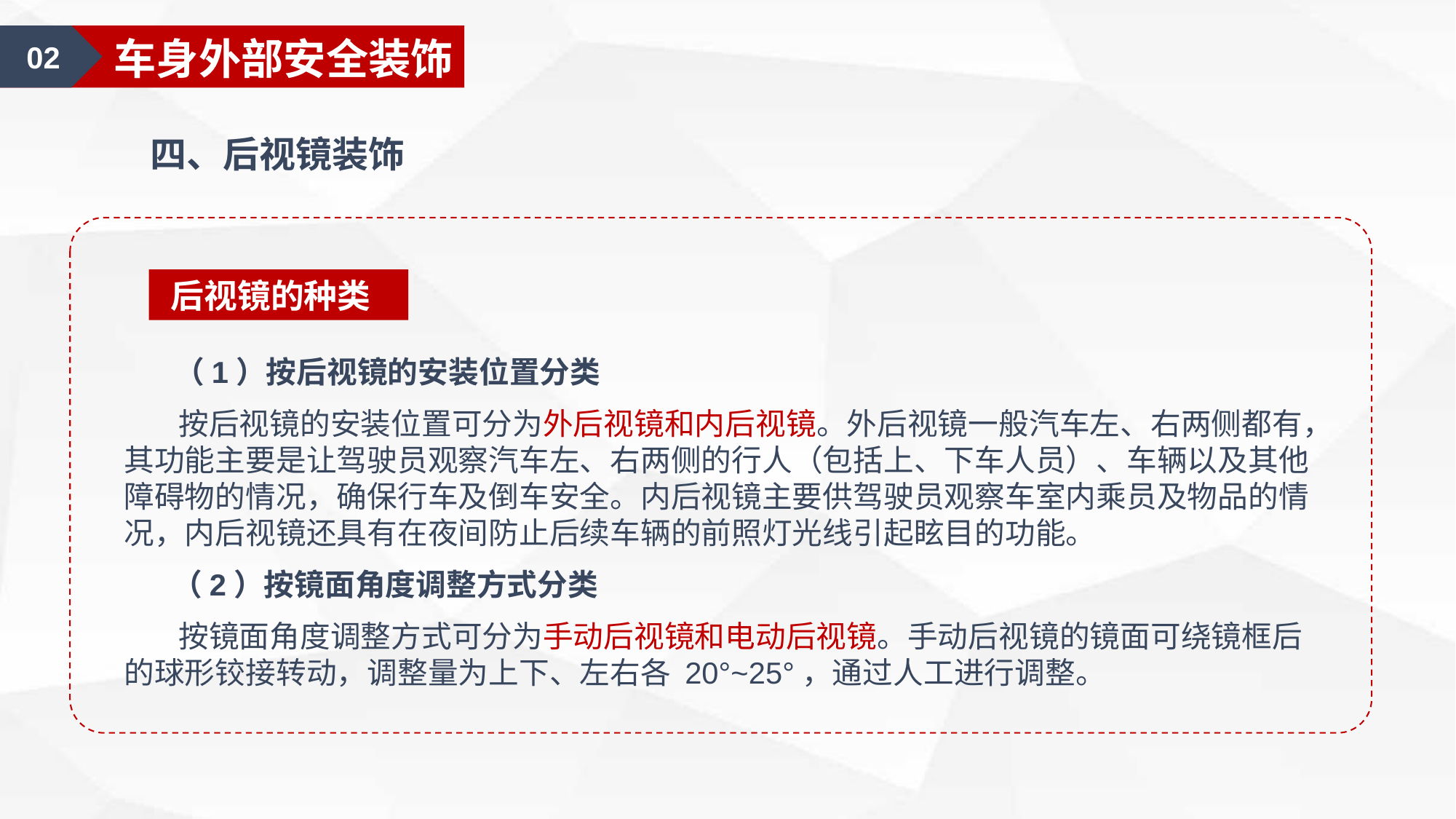

02
车身外部安全装饰
四、后视镜装饰

后视镜的种类
       （1）按后视镜的安装位置分类
       按后视镜的安装位置可分为外后视镜和内后视镜。外后视镜一般汽车左、右两侧都有，其功能主要是让驾驶员观察汽车左、右两侧的行人（包括上、下车人员）、车辆以及其他障碍物的情况，确保行车及倒车安全。内后视镜主要供驾驶员观察车室内乘员及物品的情况，内后视镜还具有在夜间防止后续车辆的前照灯光线引起眩目的功能。
      （2）按镜面角度调整方式分类
       按镜面角度调整方式可分为手动后视镜和电动后视镜。手动后视镜的镜面可绕镜框后的球形铰接转动，调整量为上下、左右各 20°~25°，通过人工进行调整。